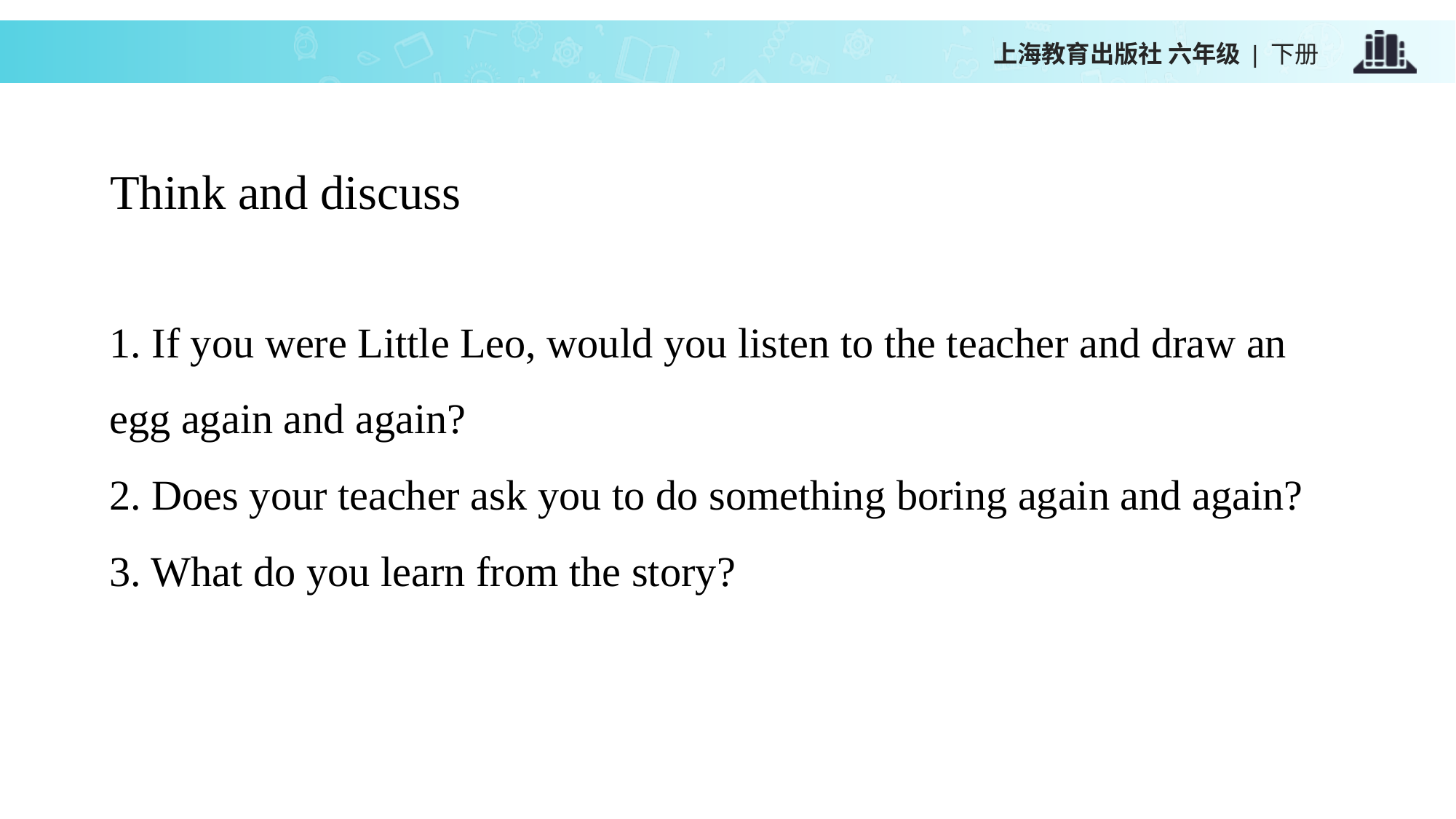

上海教育出版社 六年级 | 下册
Think and discuss

1. If you were Little Leo, would you listen to the teacher and draw an egg again and again?
2. Does your teacher ask you to do something boring again and again?
3. What do you learn from the story?